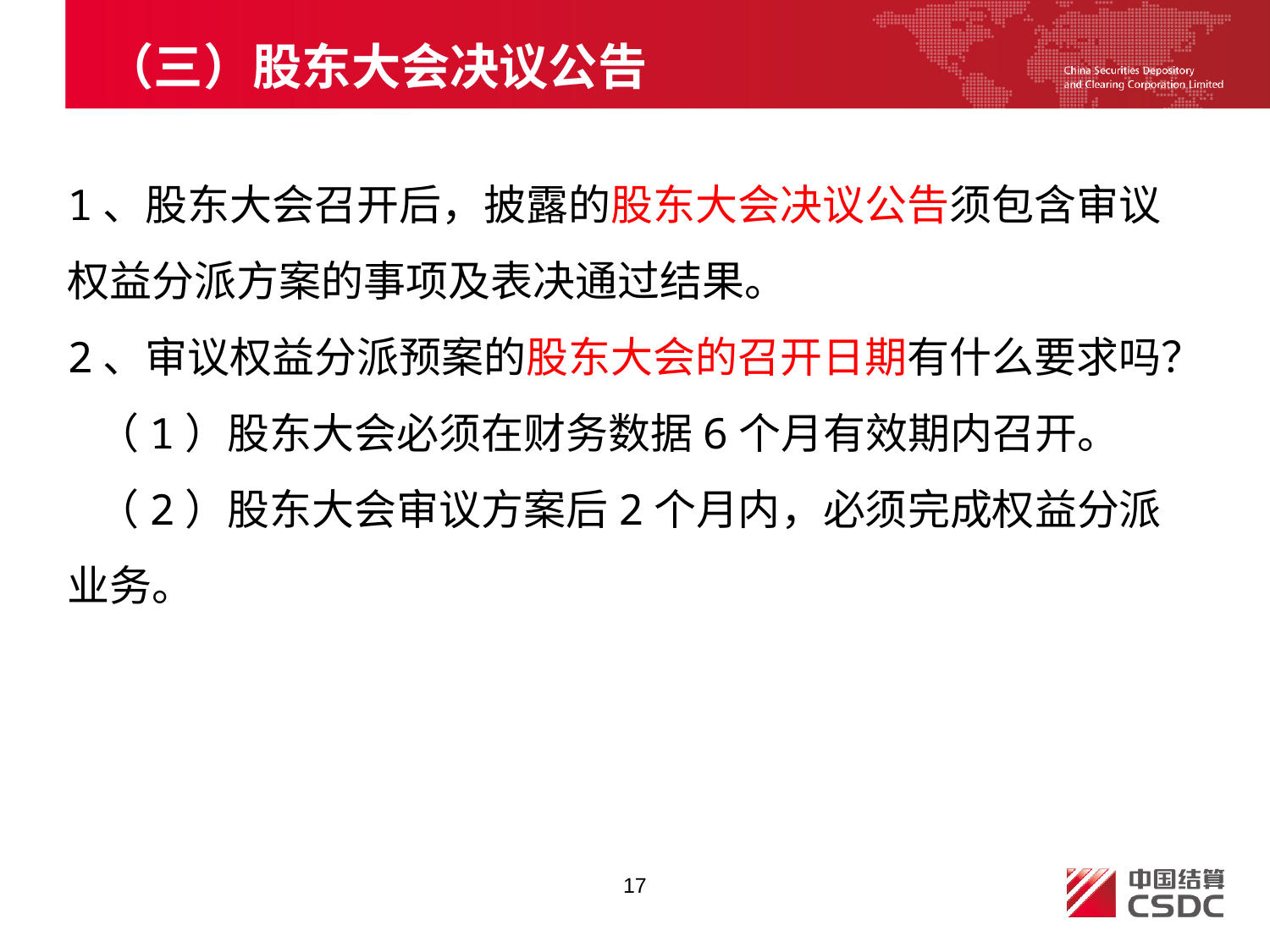

# （三）股东大会决议公告
1、股东大会召开后，披露的股东大会决议公告须包含审议权益分派方案的事项及表决通过结果。
2、审议权益分派预案的股东大会的召开日期有什么要求吗？
  （1）股东大会必须在财务数据6个月有效期内召开。
  （2）股东大会审议方案后2个月内，必须完成权益分派业务。

17